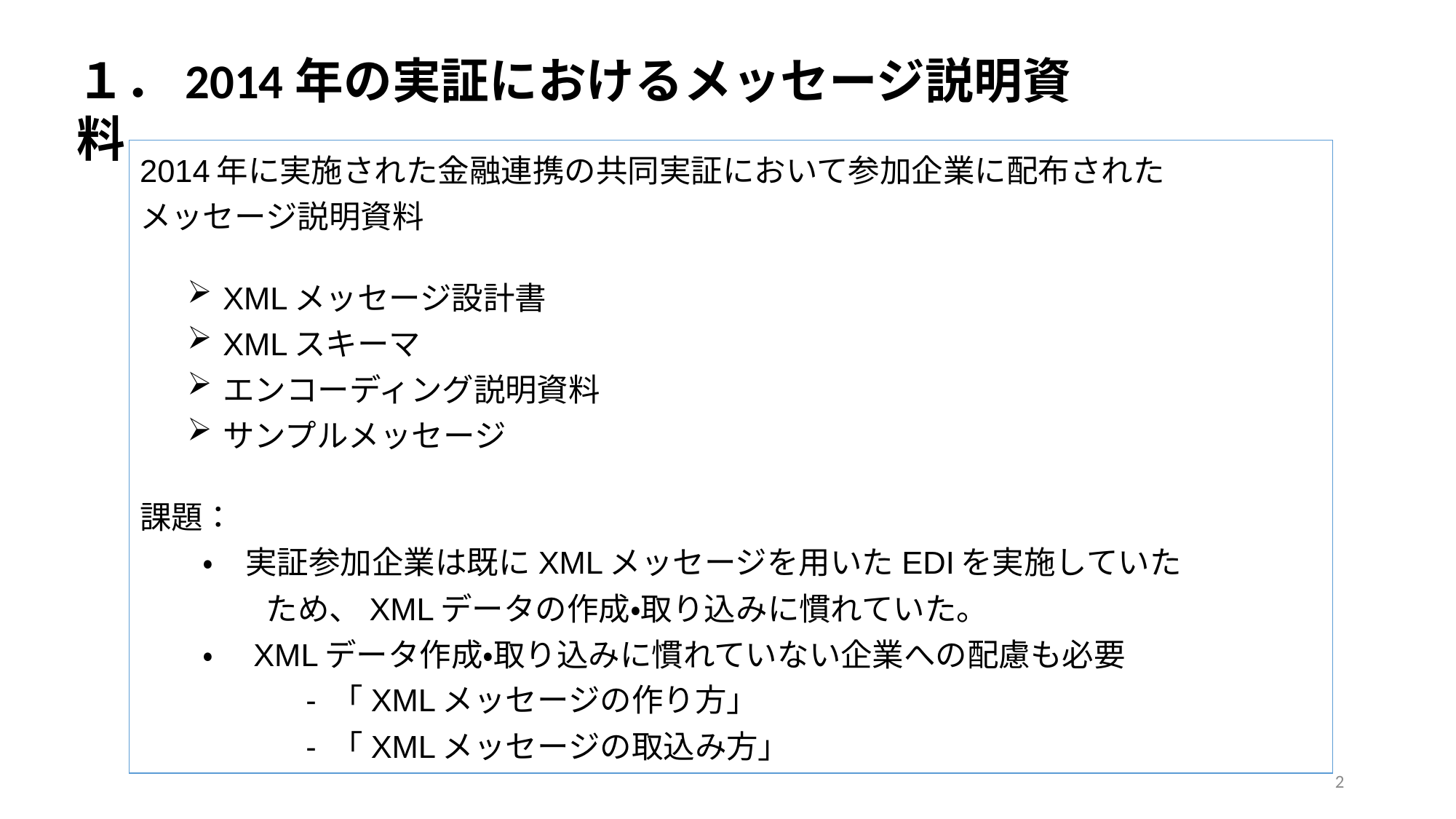

１．2014年の実証におけるメッセージ説明資料
2014年に実施された金融連携の共同実証において参加企業に配布された
メッセージ説明資料

XMLメッセージ設計書
XMLスキーマ
エンコーディング説明資料
サンプルメッセージ

課題：
　　・　実証参加企業は既にXMLメッセージを用いたEDIを実施していた
　　　　ため、XMLデータの作成・取り込みに慣れていた。
　　・　XMLデータ作成・取り込みに慣れていない企業への配慮も必要
　　　　　- 「XMLメッセージの作り方」
　　　　　- 「XMLメッセージの取込み方」
2